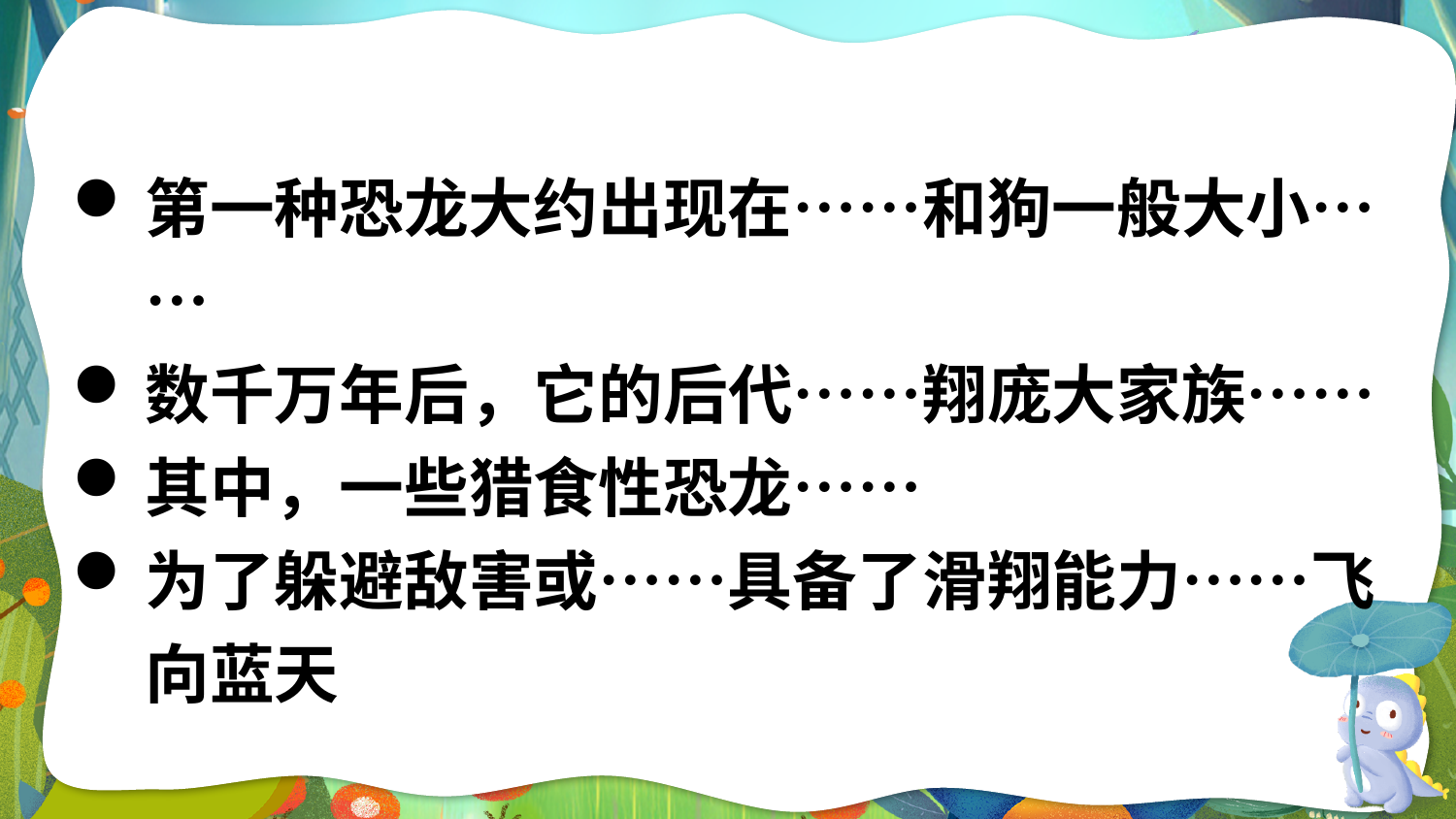

第一种恐龙大约出现在……和狗一般大小……
数千万年后，它的后代……翔庞大家族……
其中，一些猎食性恐龙……
为了躲避敌害或……具备了滑翔能力……飞向蓝天